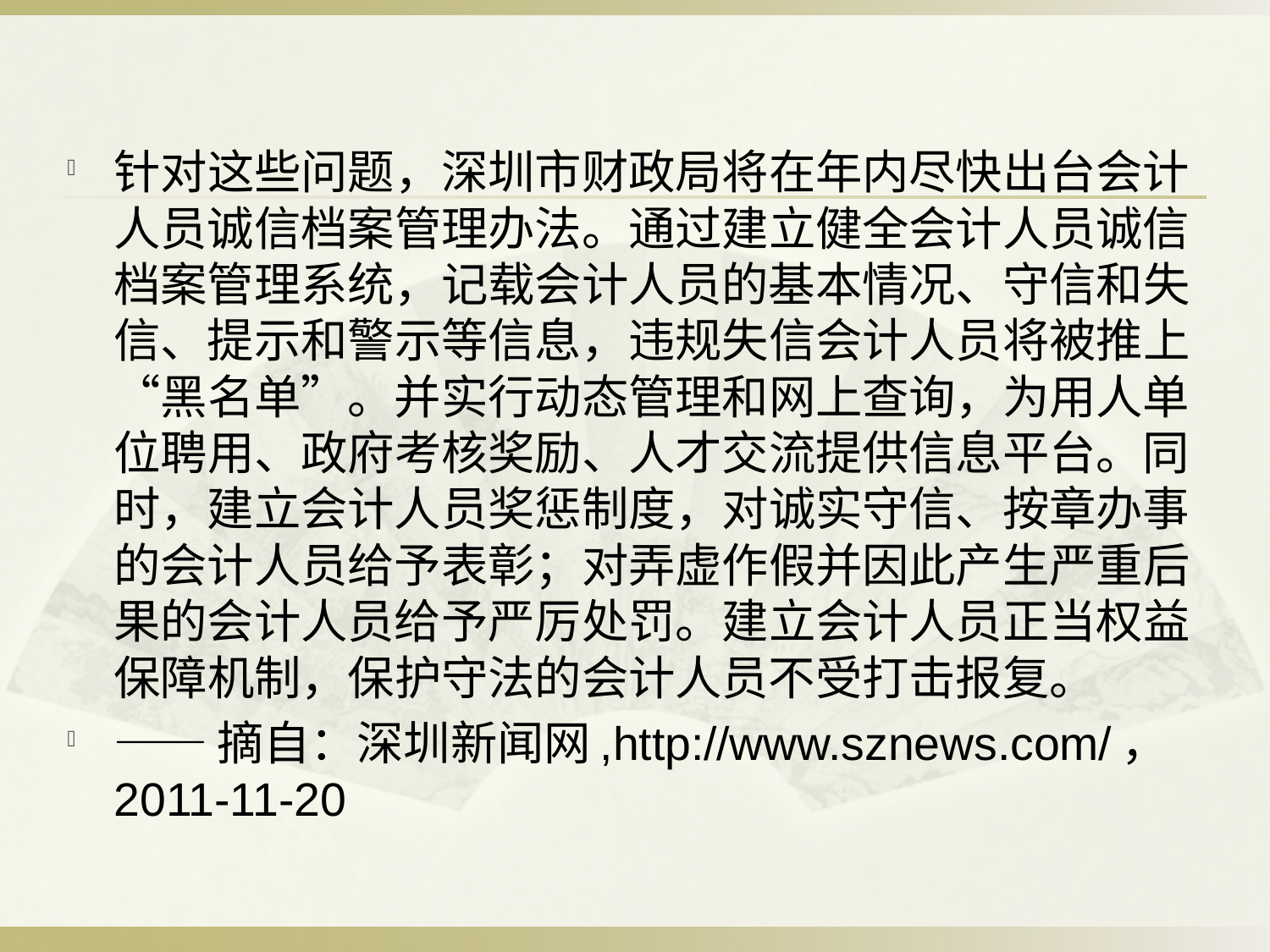

针对这些问题，深圳市财政局将在年内尽快出台会计人员诚信档案管理办法。通过建立健全会计人员诚信档案管理系统，记载会计人员的基本情况、守信和失信、提示和警示等信息，违规失信会计人员将被推上“黑名单”。并实行动态管理和网上查询，为用人单位聘用、政府考核奖励、人才交流提供信息平台。同时，建立会计人员奖惩制度，对诚实守信、按章办事的会计人员给予表彰；对弄虚作假并因此产生严重后果的会计人员给予严厉处罚。建立会计人员正当权益保障机制，保护守法的会计人员不受打击报复。
——摘自：深圳新闻网,http://www.sznews.com/，2011-11-20